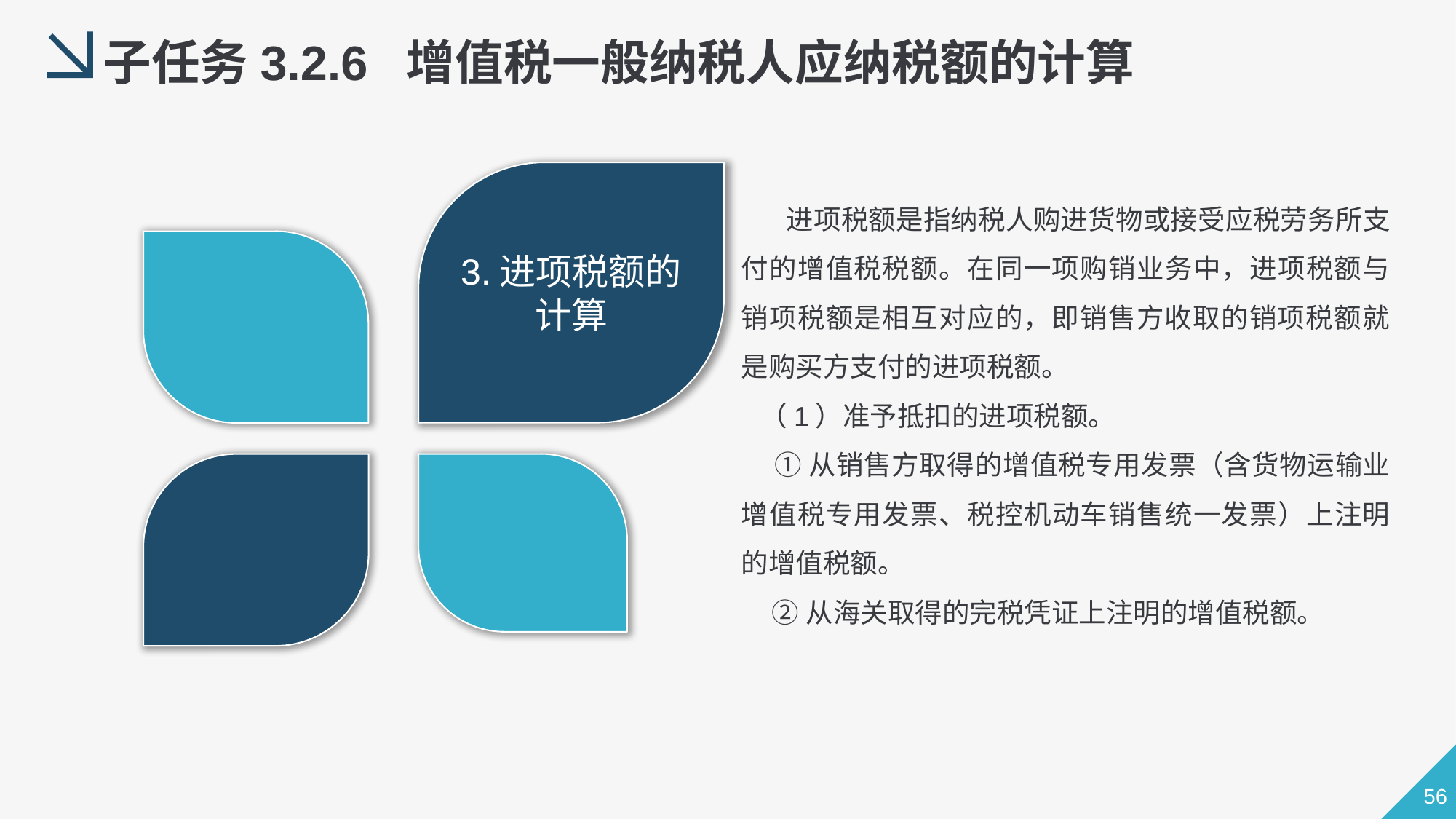

子任务3.2.6  增值税一般纳税人应纳税额的计算

3.进项税额的计算
      进项税额是指纳税人购进货物或接受应税劳务所支付的增值税税额。在同一项购销业务中，进项税额与销项税额是相互对应的，即销售方收取的销项税额就是购买方支付的进项税额。
  （1）准予抵扣的进项税额。
     ①从销售方取得的增值税专用发票（含货物运输业增值税专用发票、税控机动车销售统一发票）上注明的增值税额。
     ②从海关取得的完税凭证上注明的增值税额。